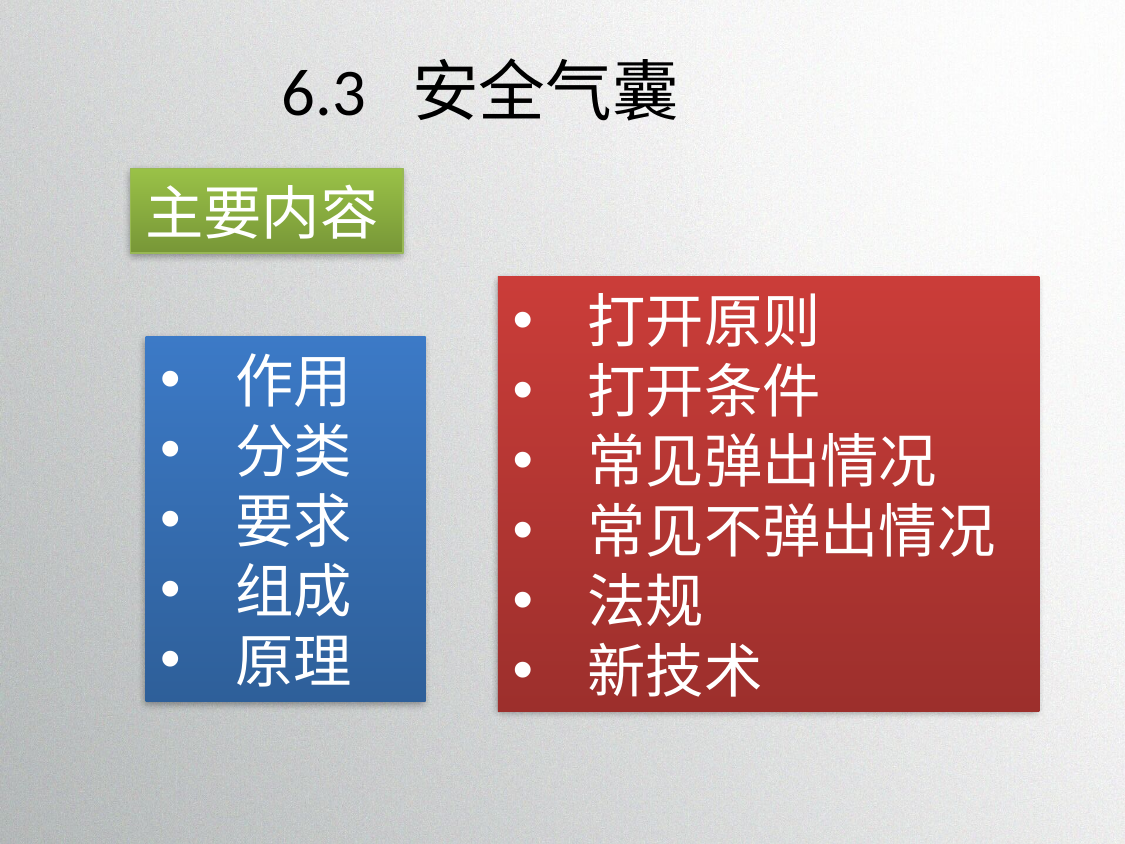

6.3  安全气囊
主要内容
打开原则
打开条件
常见弹出情况
常见不弹出情况
法规
新技术
作用
分类
要求
组成
原理